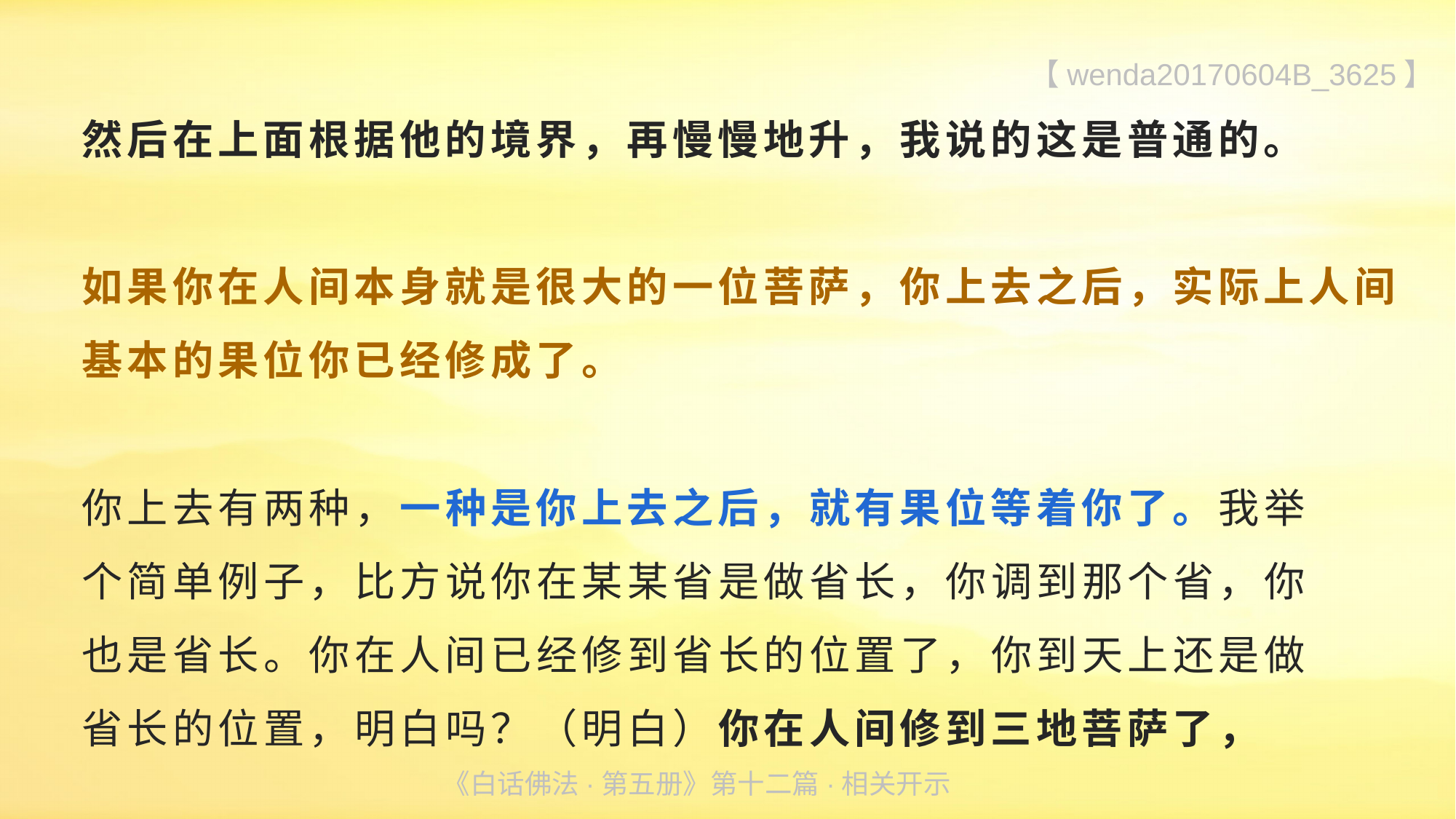

【wenda20170604B_3625】
然后在上面根据他的境界，再慢慢地升，我说的这是普通的。

如果你在人间本身就是很大的一位菩萨，你上去之后，实际上人间基本的果位你已经修成了。

你上去有两种，一种是你上去之后，就有果位等着你了。我举
个简单例子，比方说你在某某省是做省长，你调到那个省，你
也是省长。你在人间已经修到省长的位置了，你到天上还是做
省长的位置，明白吗？（明白）你在人间修到三地菩萨了，
《白话佛法·第五册》第十二篇·相关开示